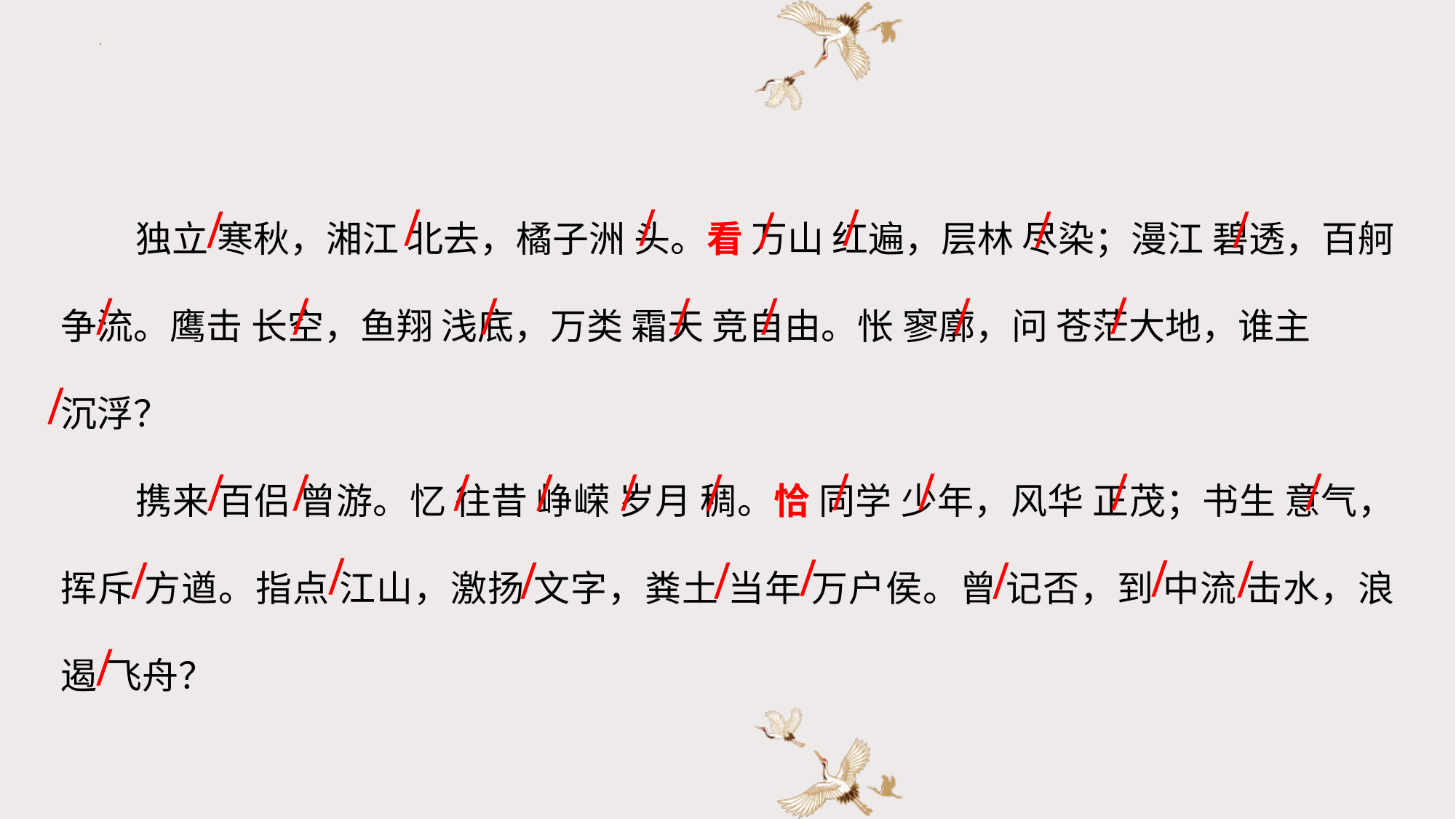

独立 寒秋，湘江 北去，橘子洲 头。看 万山 红遍，层林 尽染；漫江 碧透，百舸 争流。鹰击 长空，鱼翔 浅底，万类 霜天 竞自由。怅 寥廓，问 苍茫大地，谁主
沉浮？
携来 百侣 曾游。忆 往昔 峥嵘 岁月 稠。恰 同学 少年，风华 正茂；书生 意气，挥斥 方遒。指点 江山，激扬 文字，粪土 当年 万户侯。曾 记否，到 中流 击水，浪遏 飞舟？
/
/
/
/
/
/
/
/
/
/
/
/
/
/
/
/
/
/
/
/
/
/
/
/
/
/
/
/
/
/
/
/
/
/